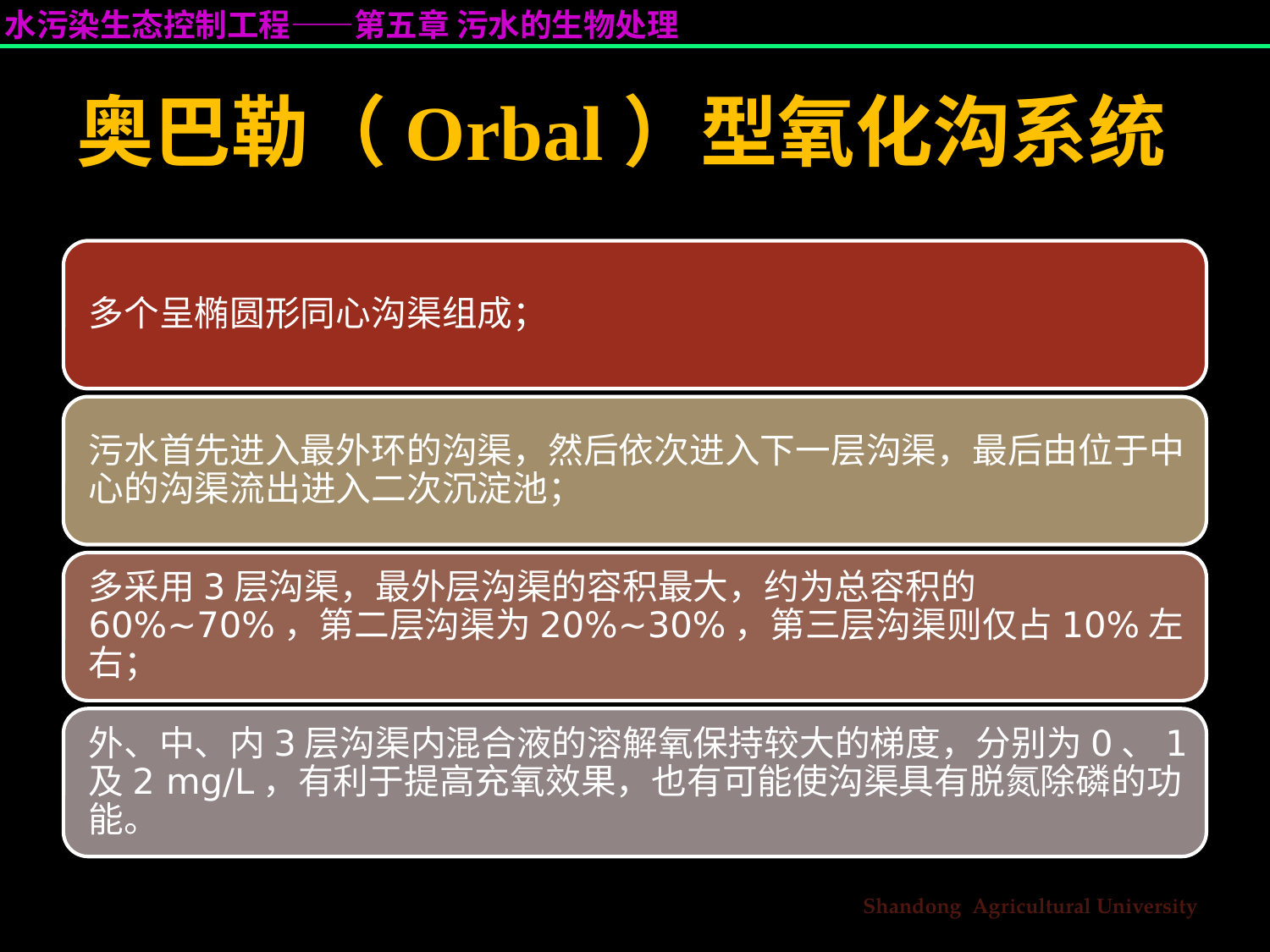

# 奥巴勒（Orbal）型氧化沟系统
多个呈椭圆形同心沟渠组成；
污水首先进入最外环的沟渠，然后依次进入下一层沟渠，最后由位于中心的沟渠流出进入二次沉淀池；
多采用3层沟渠，最外层沟渠的容积最大，约为总容积的60%~70%，第二层沟渠为20%~30%，第三层沟渠则仅占10%左右；
外、中、内3层沟渠内混合液的溶解氧保持较大的梯度，分别为0、1及2 mg/L，有利于提高充氧效果，也有可能使沟渠具有脱氮除磷的功能。